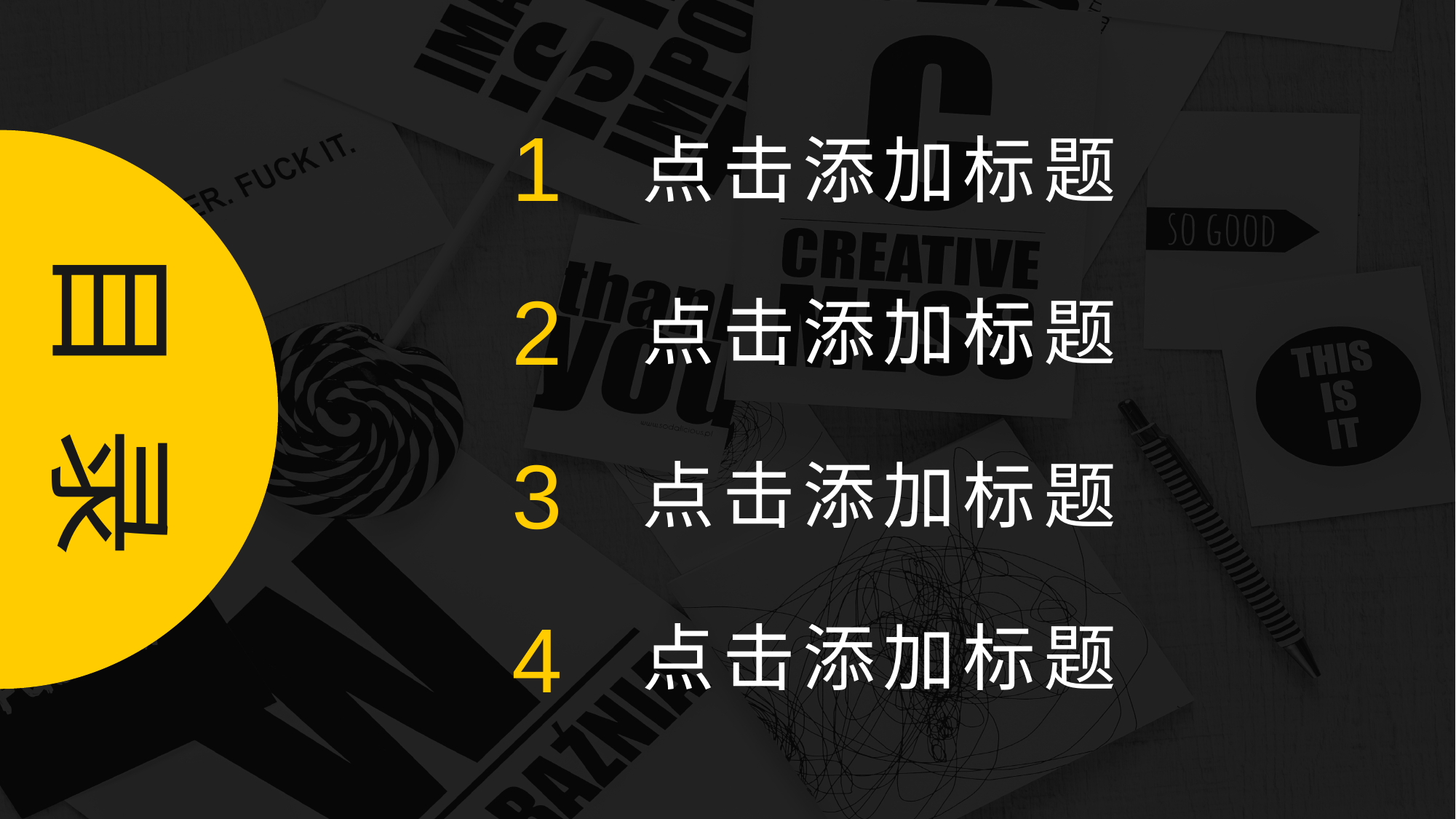

1
点击添加标题

目 录
2
点击添加标题
3
点击添加标题
4
点击添加标题